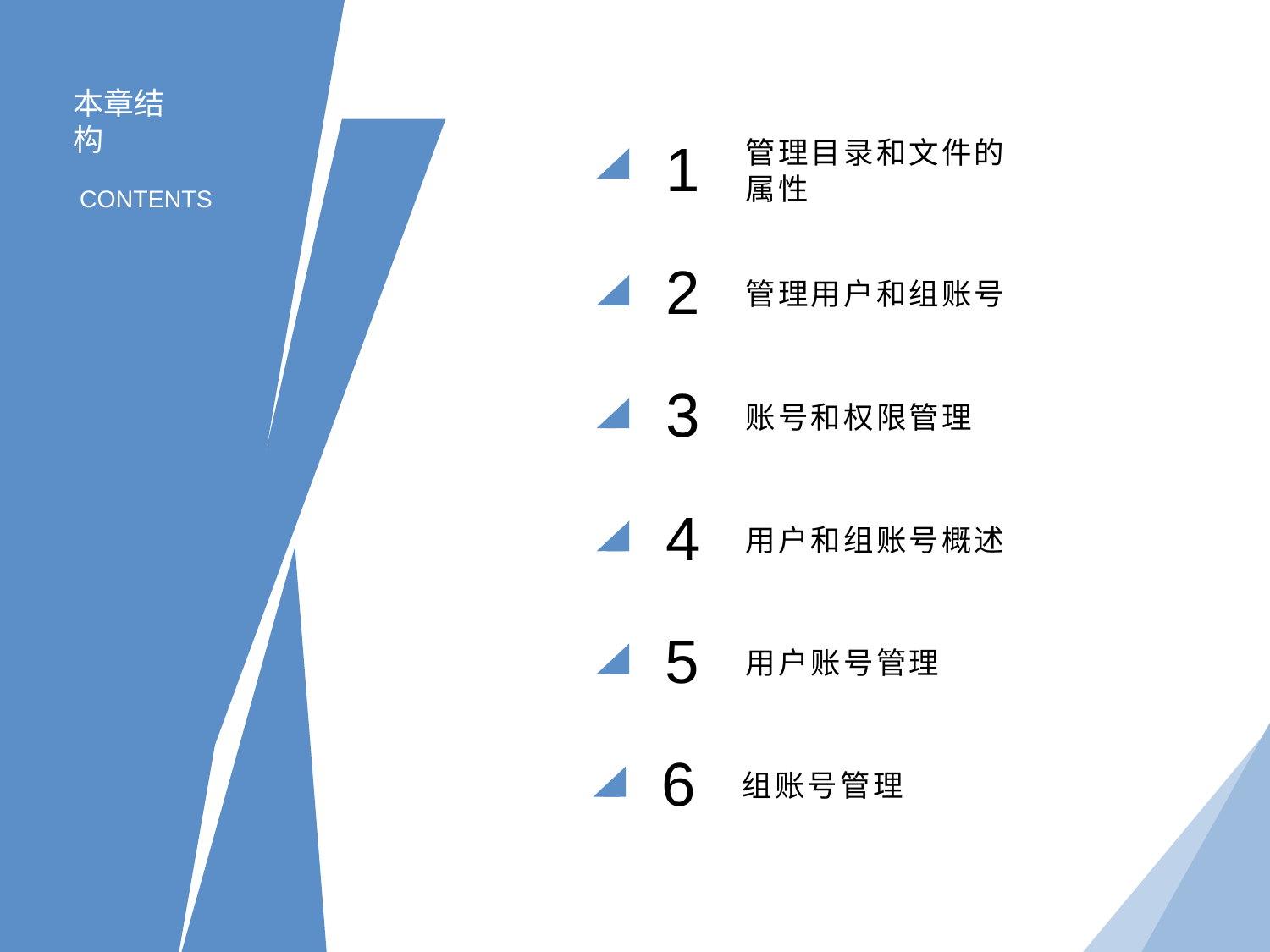

本章结构

1
管理目录和文件的属性

CONTENTS
2
管理用户和组账号

3
账号和权限管理

4
用户和组账号概述

5
用户账号管理

6
组账号管理